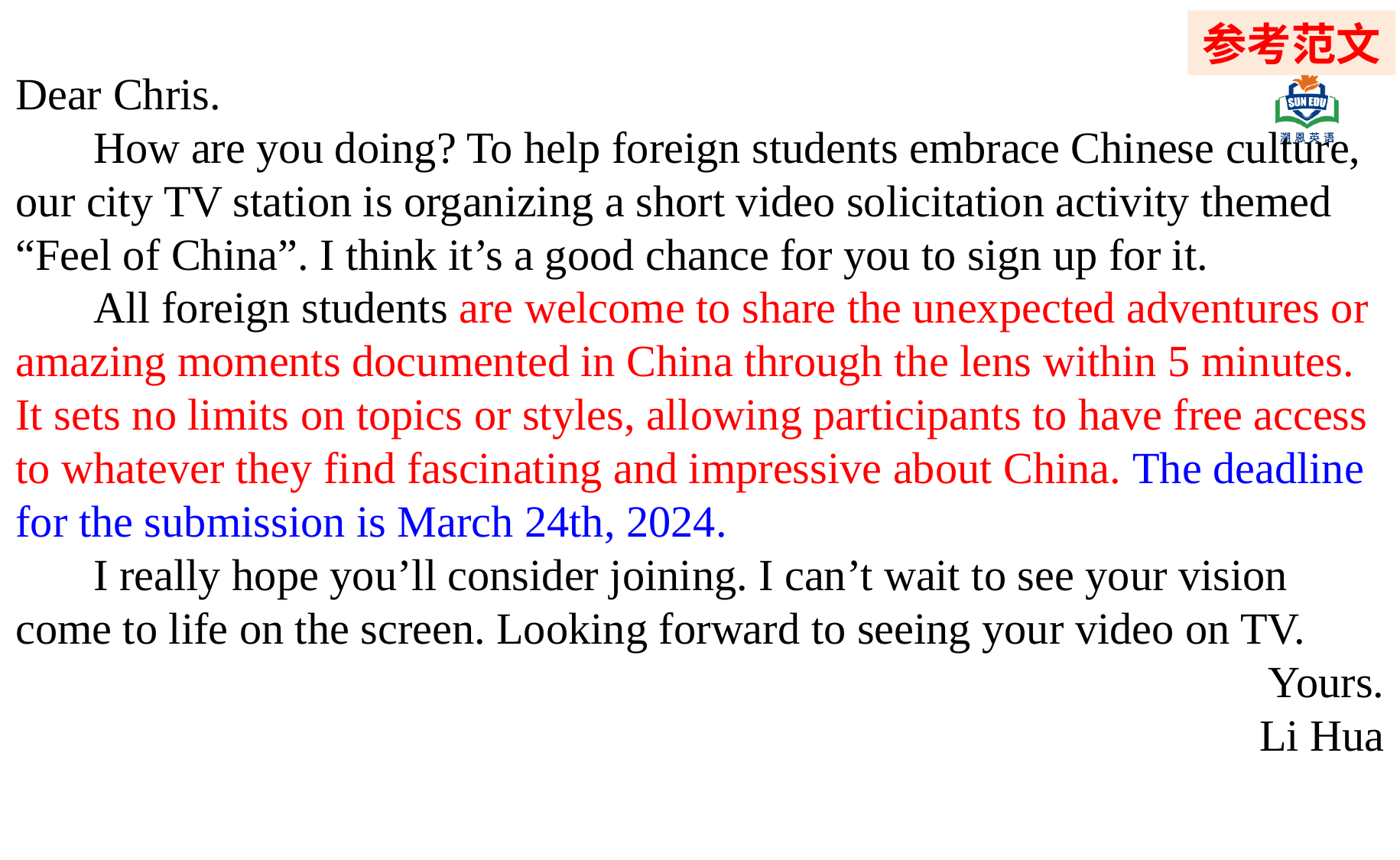

参考范文
Dear Chris.
    How are you doing? To help foreign students embrace Chinese culture, our city TV station is organizing a short video solicitation activity themed “Feel of China”. I think it’s a good chance for you to sign up for it.
    All foreign students are welcome to share the unexpected adventures or amazing moments documented in China through the lens within 5 minutes. It sets no limits on topics or styles, allowing participants to have free access to whatever they find fascinating and impressive about China. The deadline for the submission is March 24th, 2024.
    I really hope you’ll consider joining. I can’t wait to see your vision come to life on the screen. Looking forward to seeing your video on TV.
Yours.
Li Hua